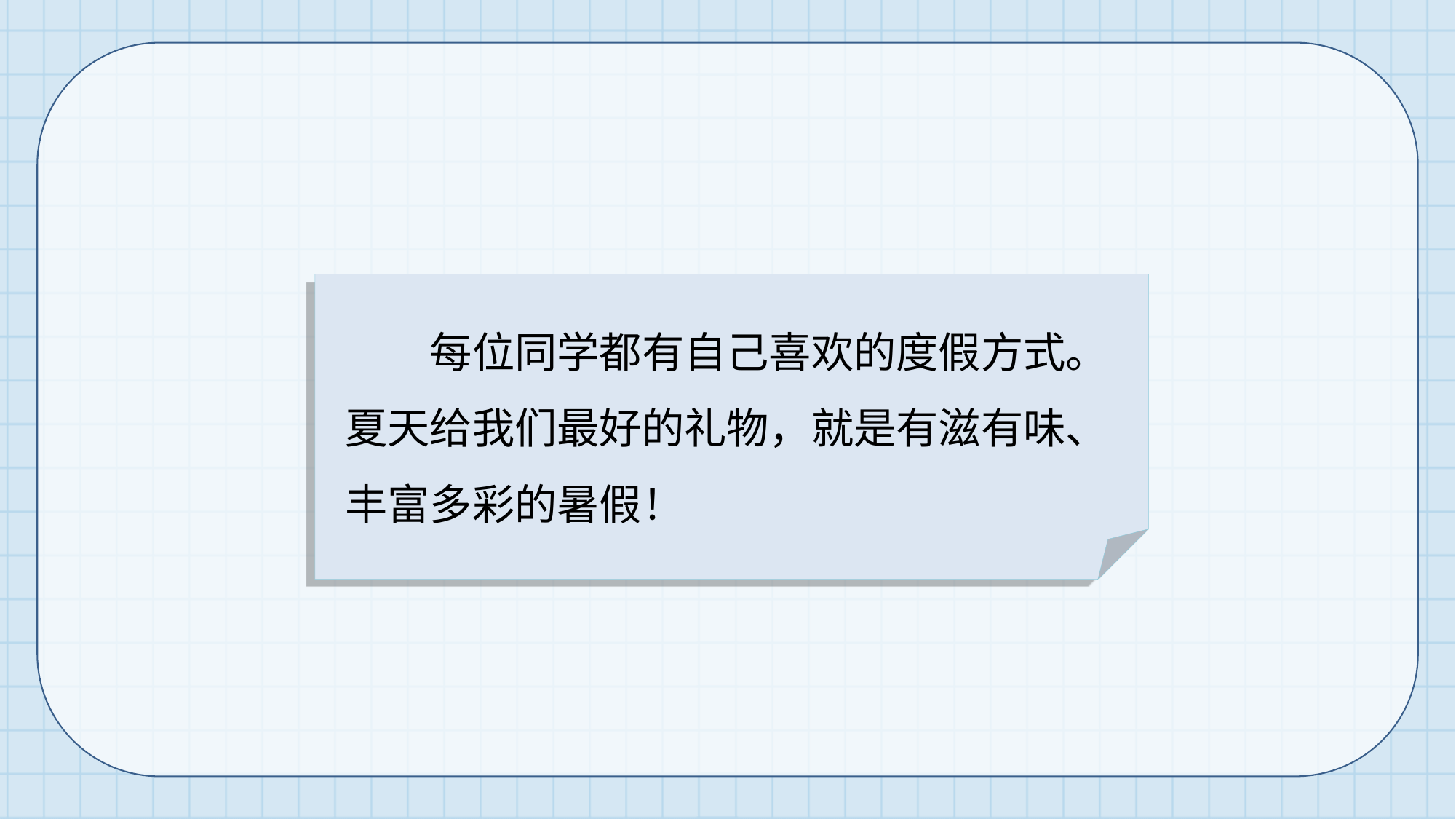

每位同学都有自己喜欢的度假方式。夏天给我们最好的礼物，就是有滋有味、丰富多彩的暑假！